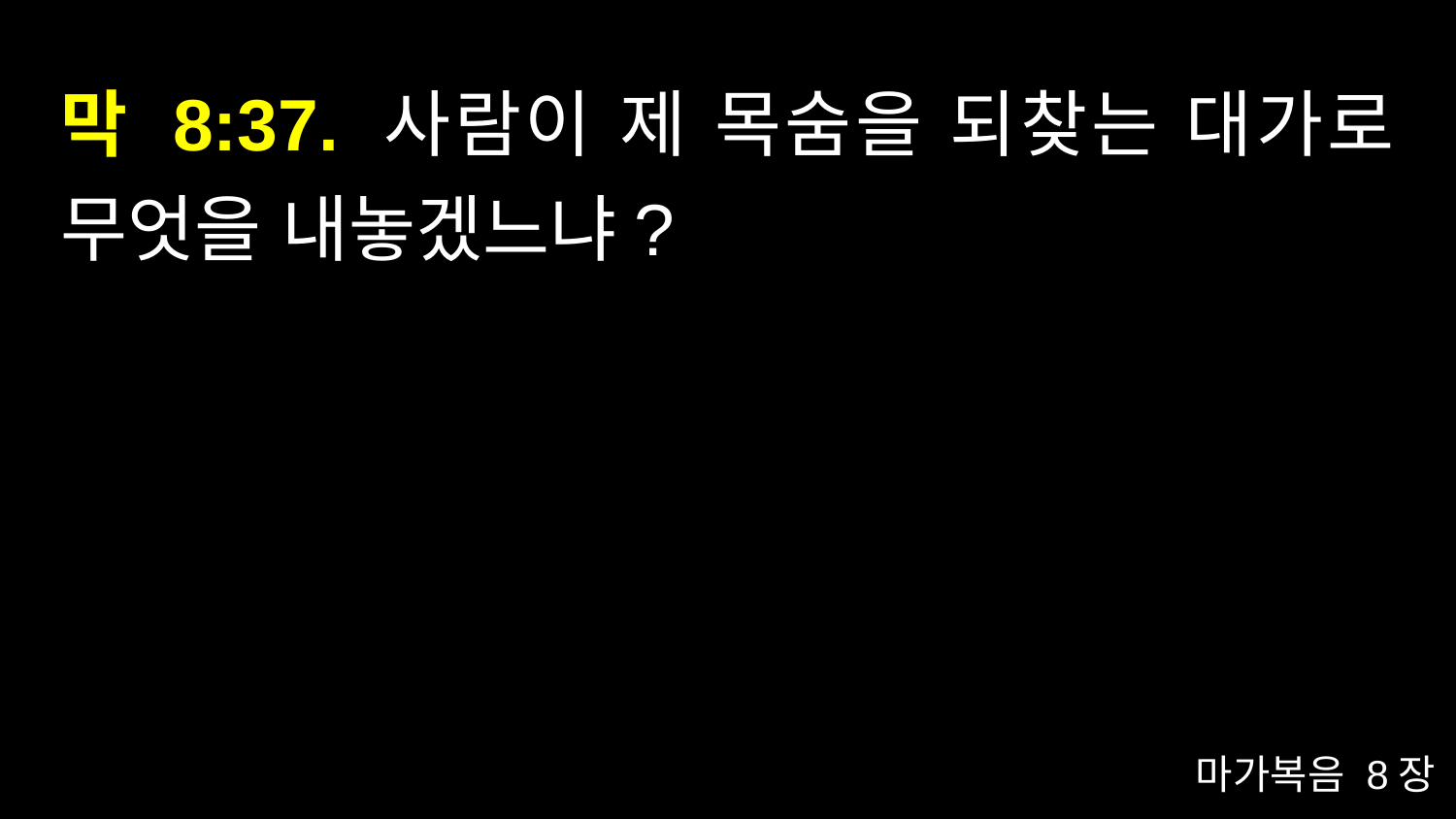

# 막 8:37. 사람이 제 목숨을 되찾는 대가로 무엇을 내놓겠느냐?
마가복음 8장